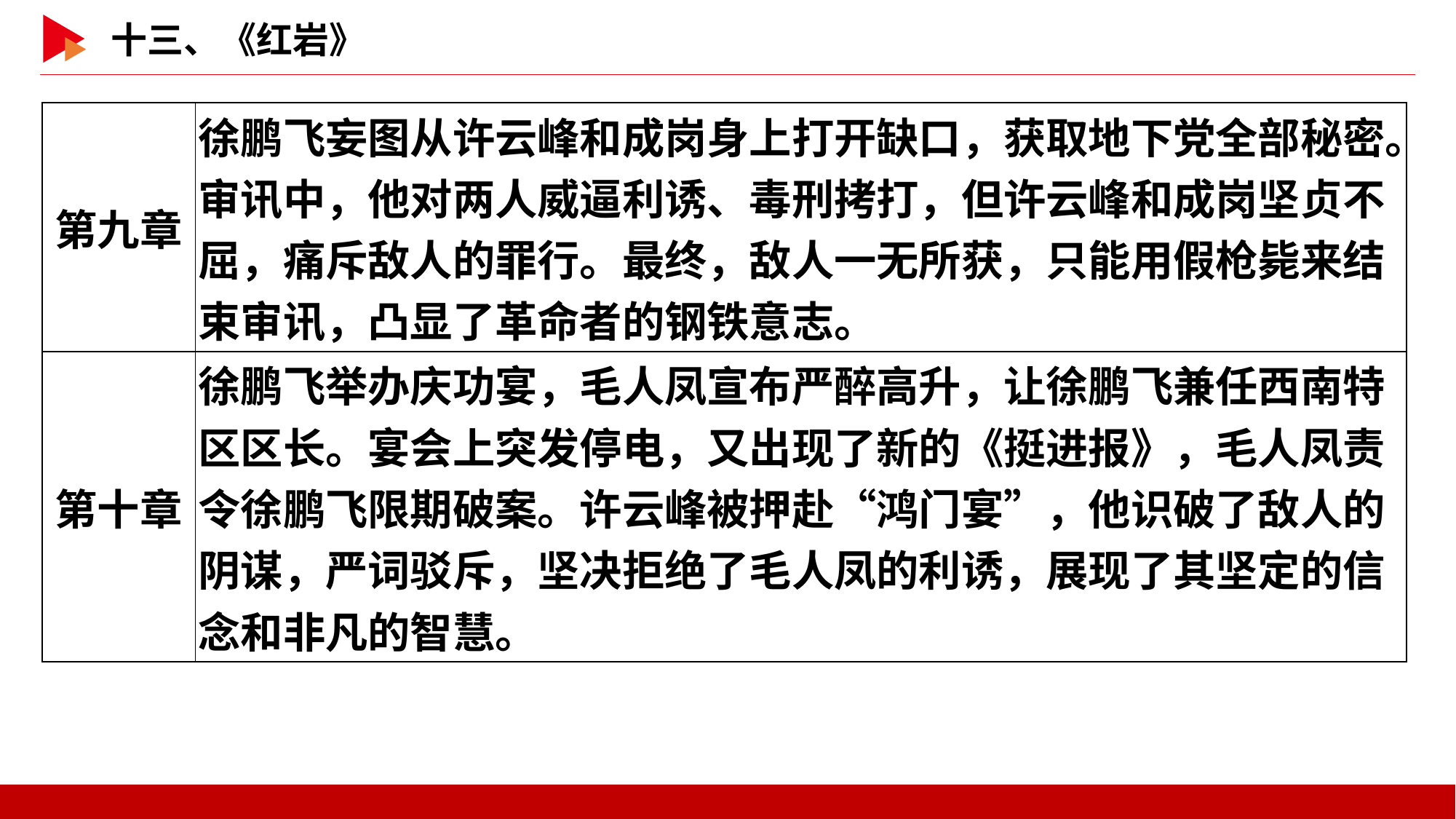

| 第九章 | 徐鹏飞妄图从许云峰和成岗身上打开缺口，获取地下党全部秘密。审讯中，他对两人威逼利诱、毒刑拷打，但许云峰和成岗坚贞不屈，痛斥敌人的罪行。最终，敌人一无所获，只能用假枪毙来结束审讯，凸显了革命者的钢铁意志。 |
| --- | --- |
| 第十章 | 徐鹏飞举办庆功宴，毛人凤宣布严醉高升，让徐鹏飞兼任西南特区区长。宴会上突发停电，又出现了新的《挺进报》，毛人凤责令徐鹏飞限期破案。许云峰被押赴“鸿门宴”，他识破了敌人的阴谋，严词驳斥，坚决拒绝了毛人凤的利诱，展现了其坚定的信念和非凡的智慧。 |